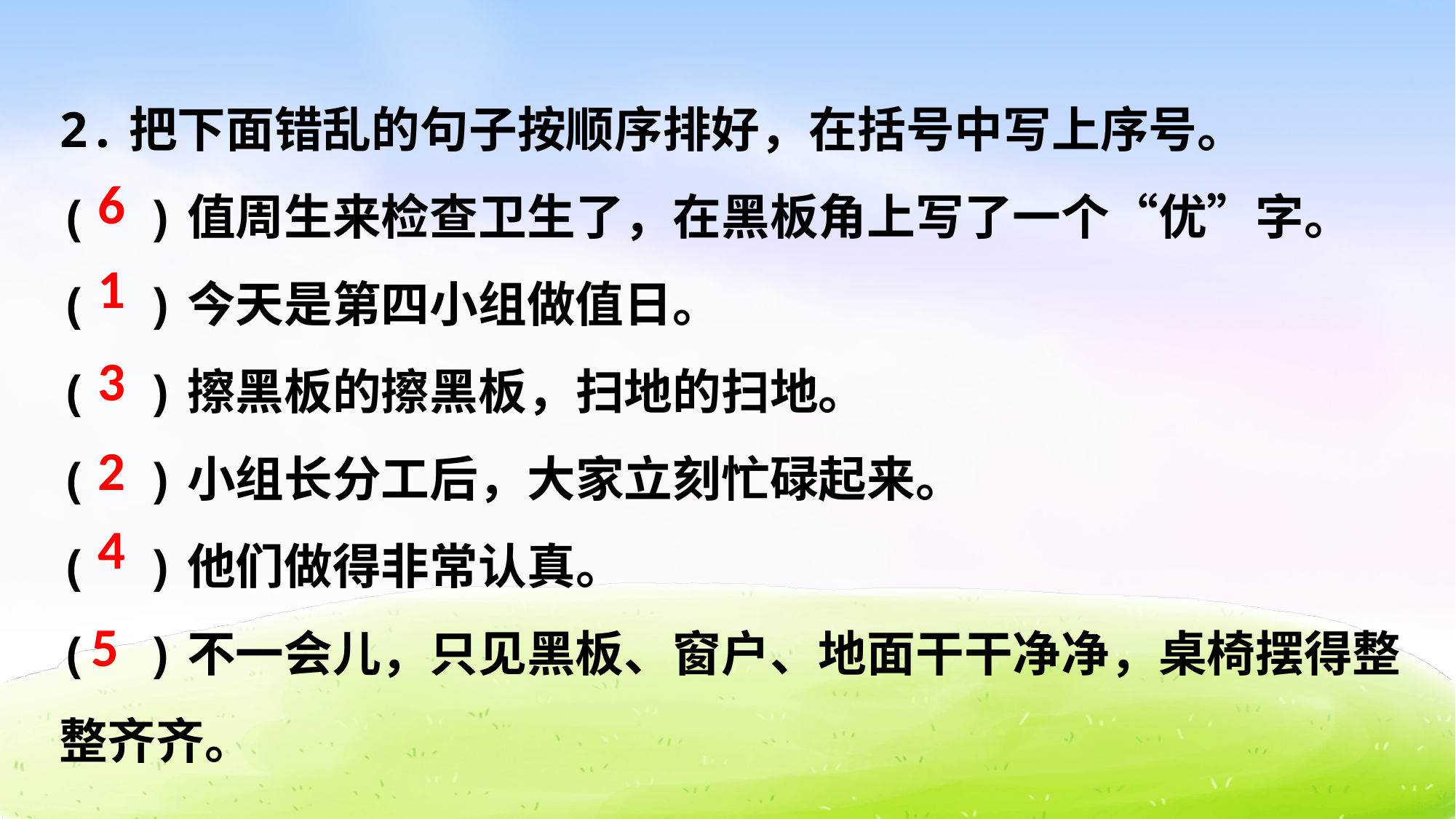

2.把下面错乱的句子按顺序排好，在括号中写上序号。
(  )值周生来检查卫生了，在黑板角上写了一个“优”字。
(  )今天是第四小组做值日。
(  )擦黑板的擦黑板，扫地的扫地。
(  )小组长分工后，大家立刻忙碌起来。
(  )他们做得非常认真。
(  )不一会儿，只见黑板、窗户、地面干干净净，桌椅摆得整整齐齐。
6
1
3
2
4
5